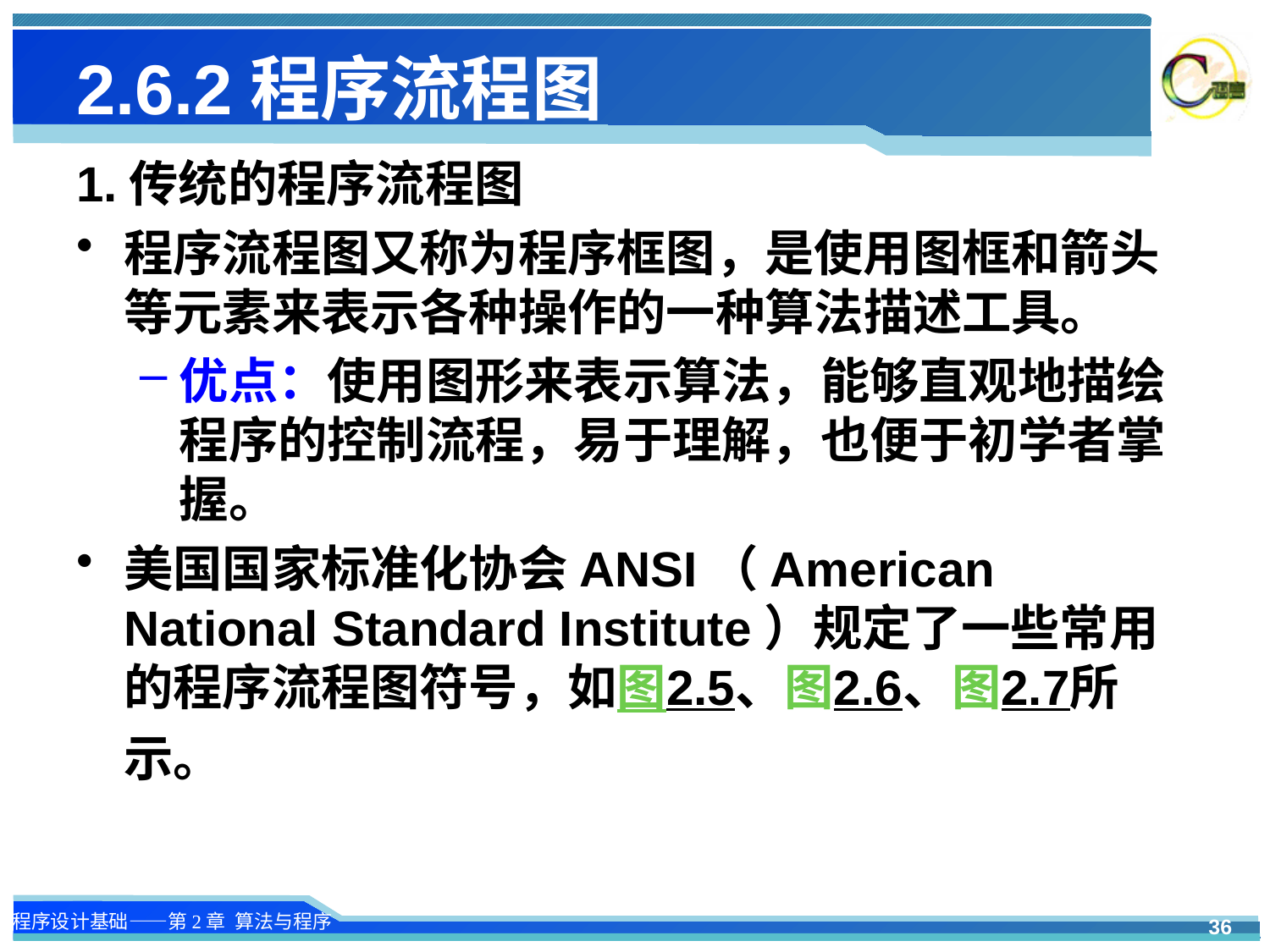

# 2.6.2程序流程图
1.传统的程序流程图
程序流程图又称为程序框图，是使用图框和箭头等元素来表示各种操作的一种算法描述工具。
优点：使用图形来表示算法，能够直观地描绘程序的控制流程，易于理解，也便于初学者掌握。
美国国家标准化协会ANSI（American National Standard Institute）规定了一些常用的程序流程图符号，如图2.5、图2.6、图2.7所示。
36